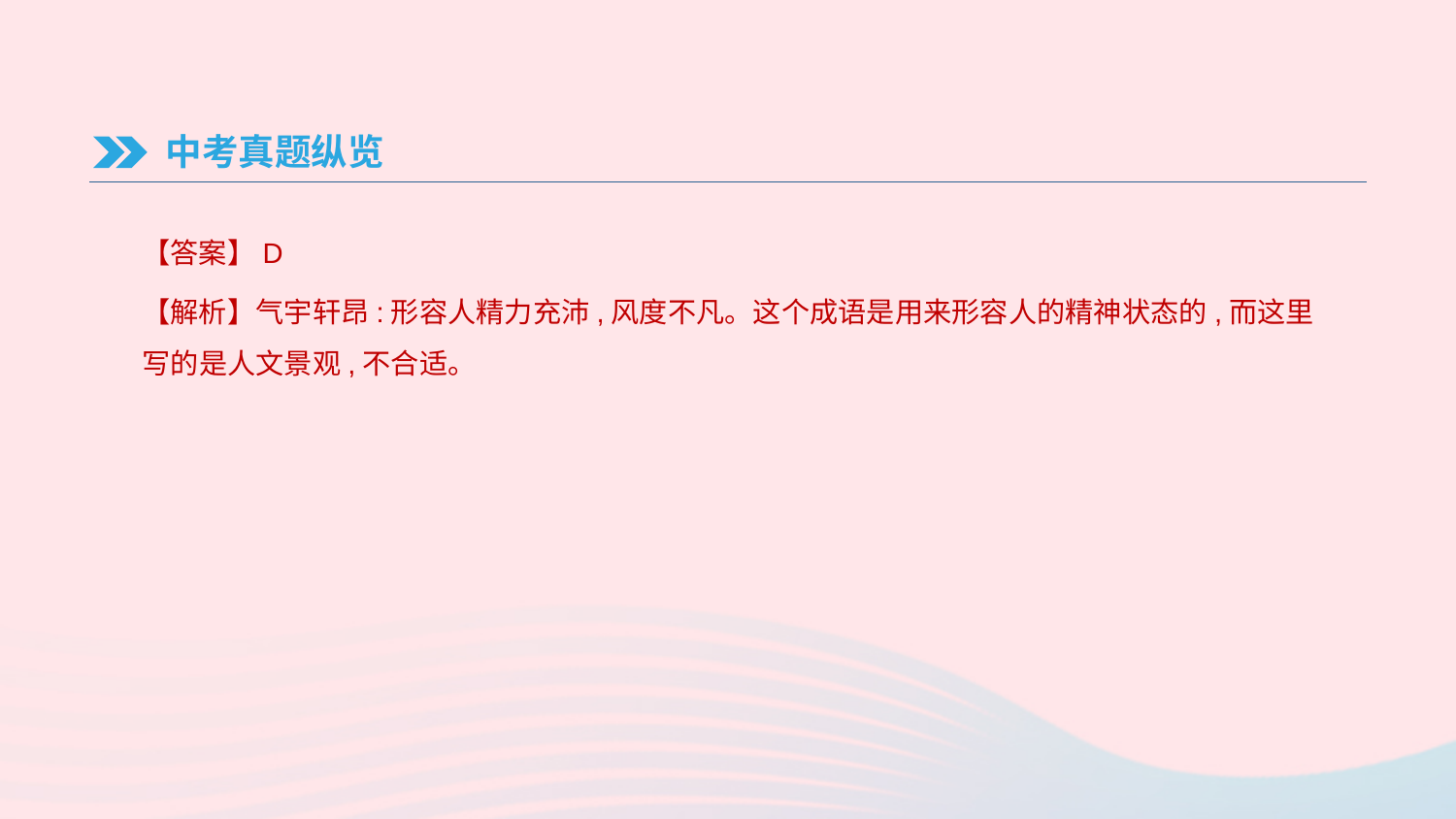

中考真题纵览

【答案】D
【解析】气宇轩昂:形容人精力充沛,风度不凡。这个成语是用来形容人的精神状态的,而这里写的是人文景观,不合适。